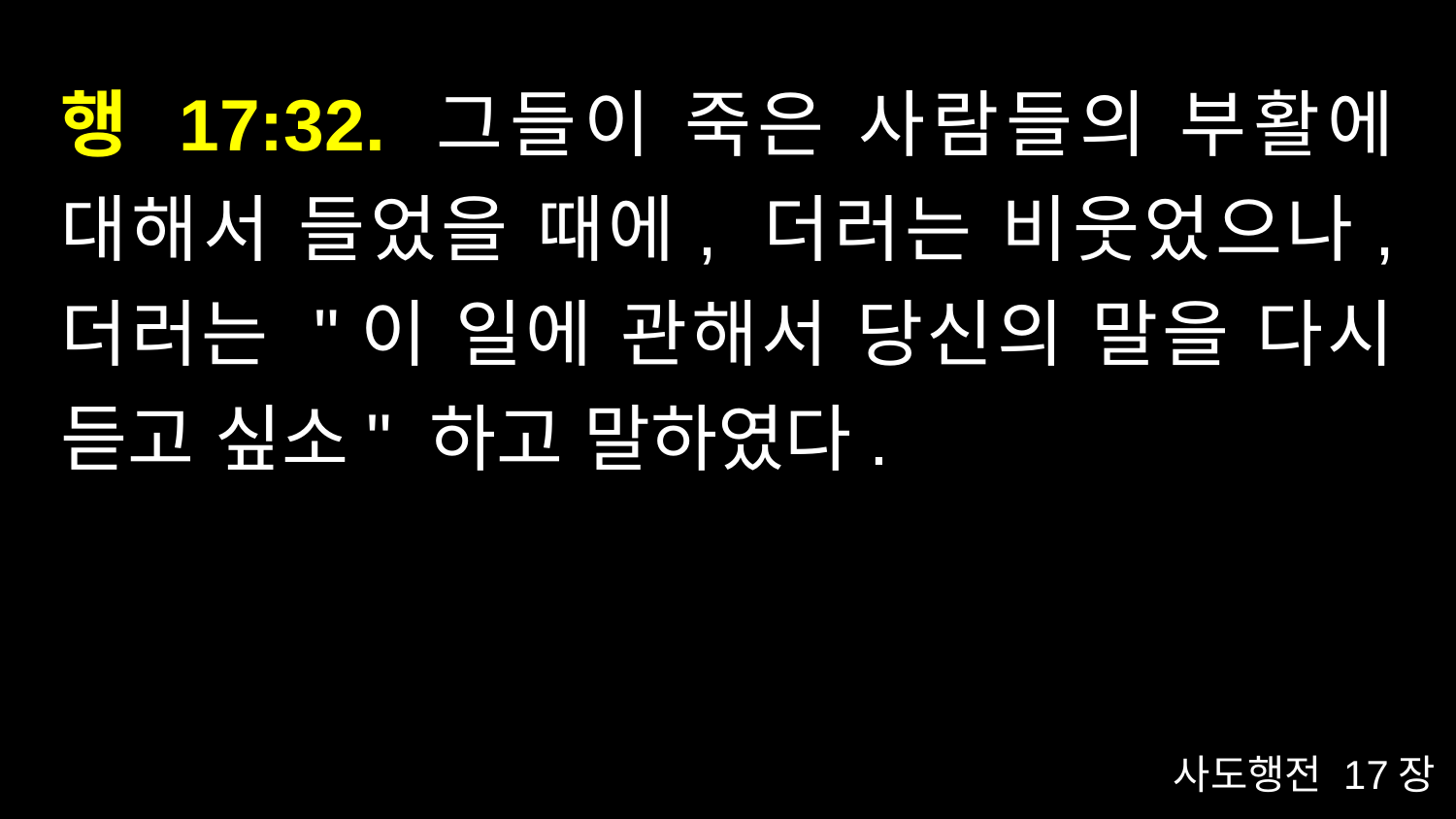

# 행 17:32. 그들이 죽은 사람들의 부활에 대해서 들었을 때에, 더러는 비웃었으나, 더러는 "이 일에 관해서 당신의 말을 다시 듣고 싶소" 하고 말하였다.
사도행전 17장